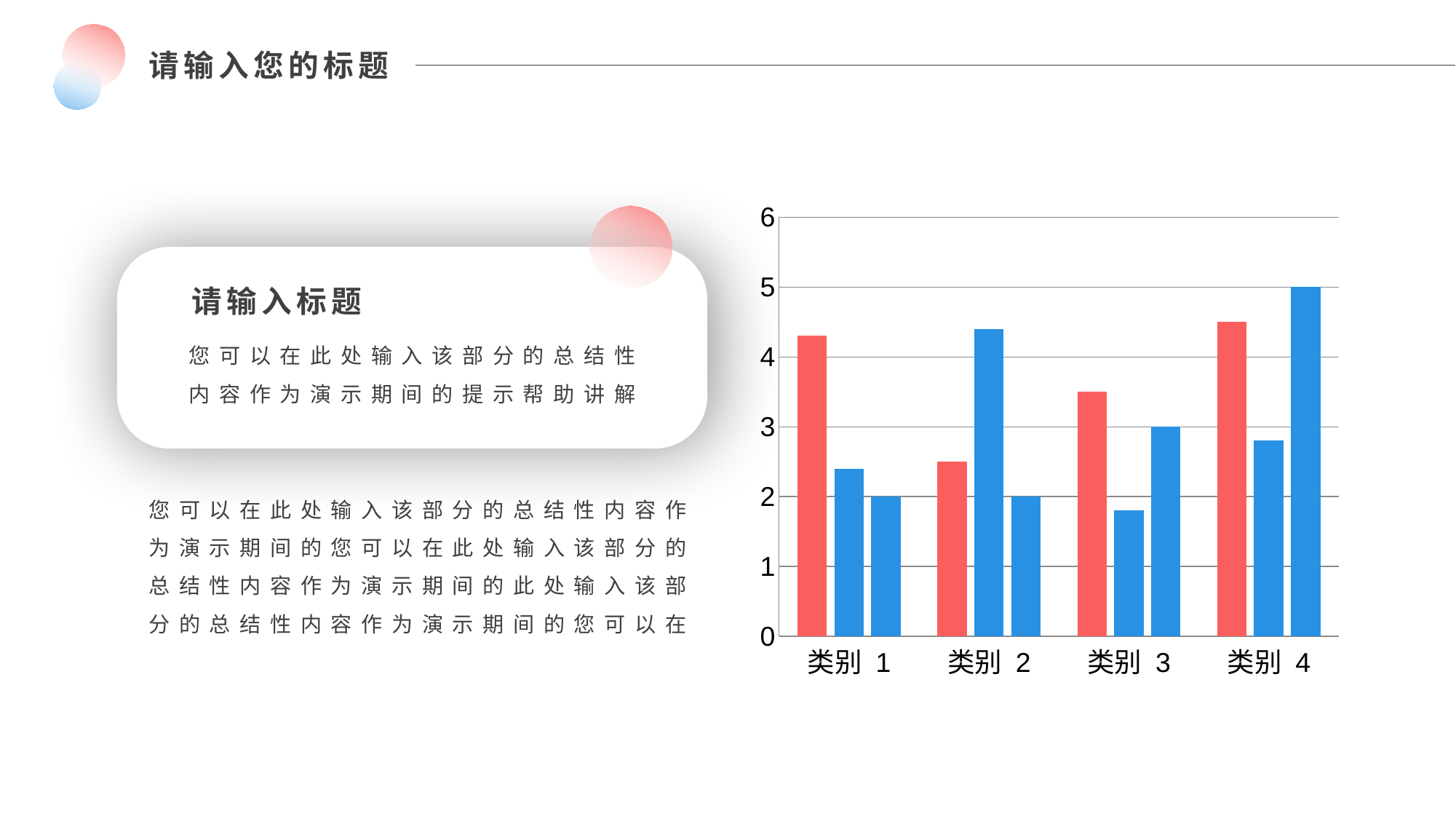

### Chart

| Category | 系列 1 | 系列 2 | 系列 3 |
|---|---|---|---|
| 类别 1 | 4.3 | 2.4 | 2.0 |
| 类别 2 | 2.5 | 4.4 | 2.0 |
| 类别 3 | 3.5 | 1.8 | 3.0 |
| 类别 4 | 4.5 | 2.8 | 5.0 |

请输入标题
您可以在此处输入该部分的总结性内容作为演示期间的提示帮助讲解
您可以在此处输入该部分的总结性内容作为演示期间的您可以在此处输入该部分的总结性内容作为演示期间的此处输入该部分的总结性内容作为演示期间的您可以在